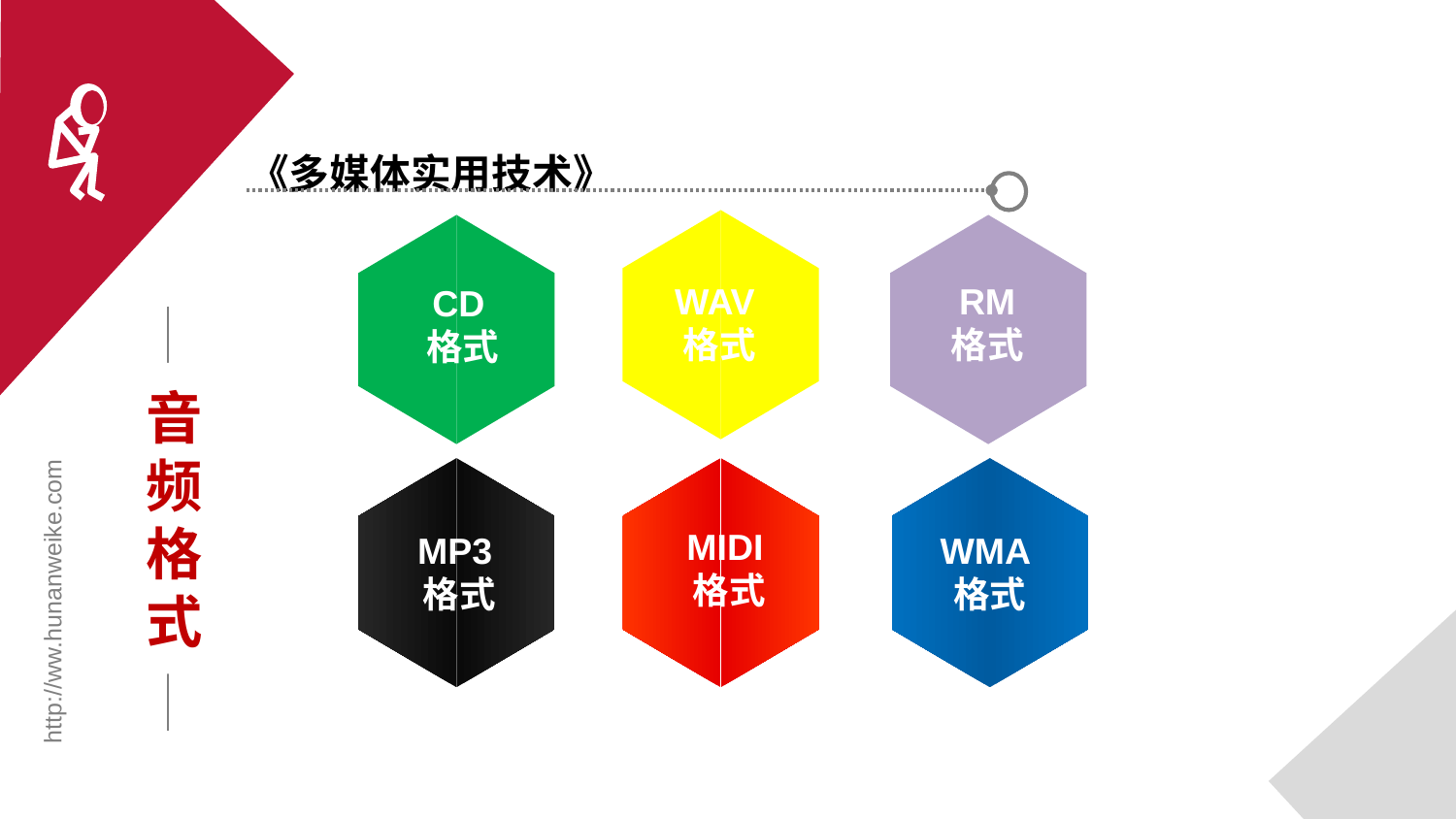

《多媒体实用技术》

WAV格式
RM
格式
CD格式
音频格式
EPS格式

MIDI格式
MP3格式
WMA格式
http://ww.hunanweike.com

20